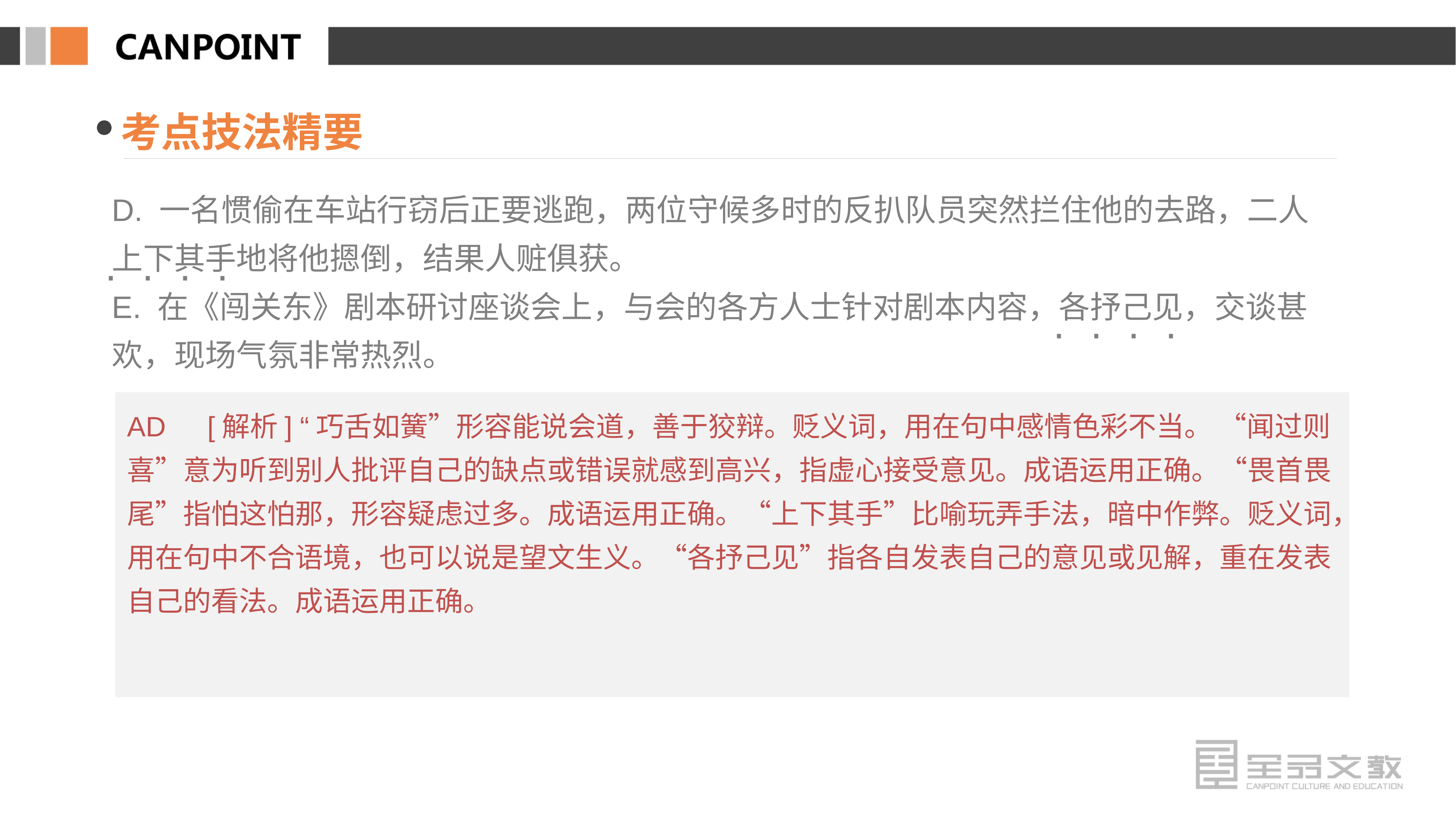

考点技法精要

D. 一名惯偷在车站行窃后正要逃跑，两位守候多时的反扒队员突然拦住他的去路，二人上下其手地将他摁倒，结果人赃俱获。
E. 在《闯关东》剧本研讨座谈会上，与会的各方人士针对剧本内容，各抒己见，交谈甚欢，现场气氛非常热烈。
·  ·  ·  ·
·  ·  ·  ·

AD　[解析] “巧舌如簧”形容能说会道，善于狡辩。贬义词，用在句中感情色彩不当。 “闻过则喜”意为听到别人批评自己的缺点或错误就感到高兴，指虚心接受意见。成语运用正确。“畏首畏尾”指怕这怕那，形容疑虑过多。成语运用正确。“上下其手”比喻玩弄手法，暗中作弊。贬义词，用在句中不合语境，也可以说是望文生义。“各抒己见”指各自发表自己的意见或见解，重在发表自己的看法。成语运用正确。